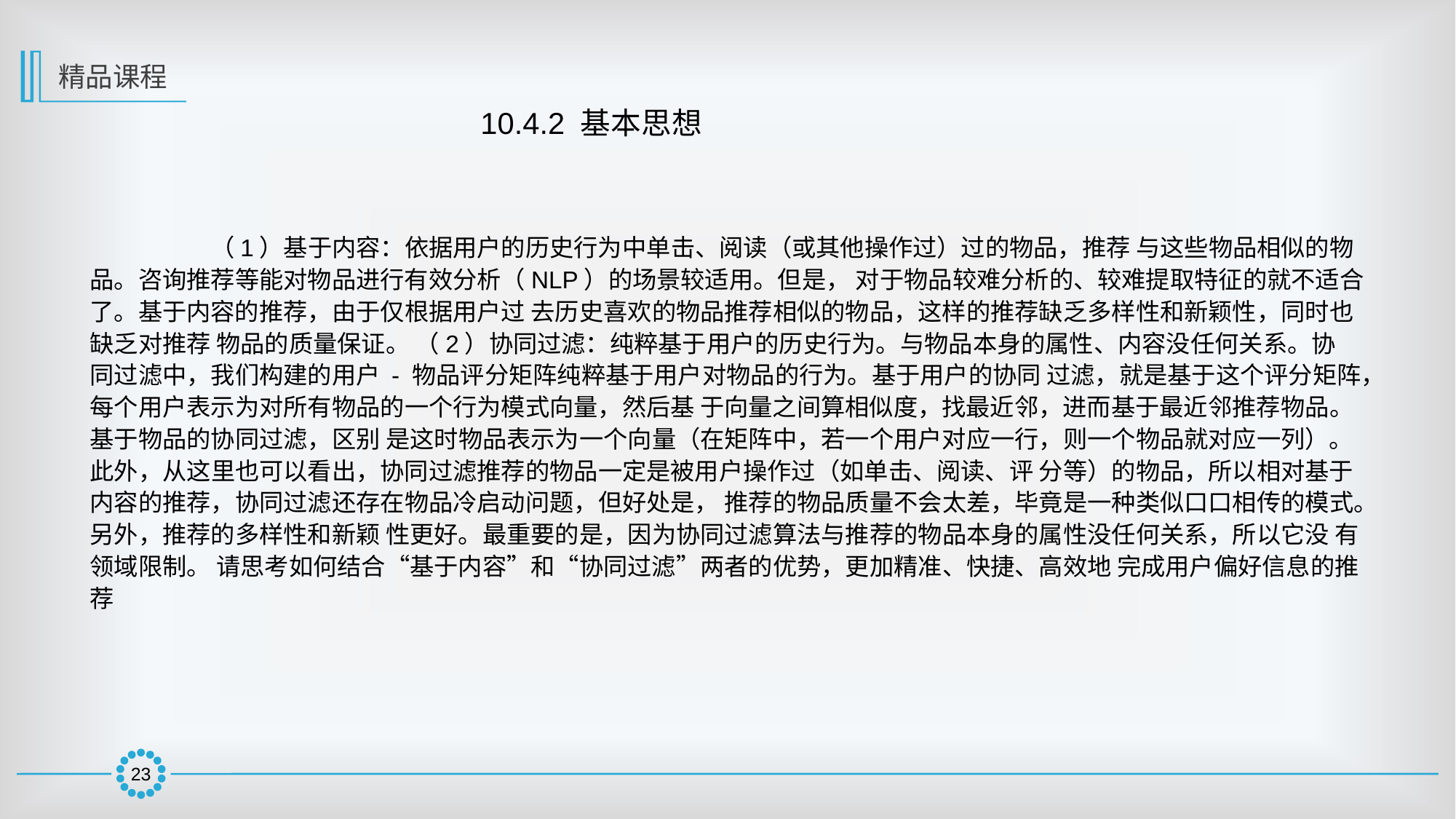

精品课程
10.4.2 基本思想
	 （1）基于内容：依据用户的历史行为中单击、阅读（或其他操作过）过的物品，推荐 与这些物品相似的物品。咨询推荐等能对物品进行有效分析（NLP）的场景较适用。但是， 对于物品较难分析的、较难提取特征的就不适合了。基于内容的推荐，由于仅根据用户过 去历史喜欢的物品推荐相似的物品，这样的推荐缺乏多样性和新颖性，同时也缺乏对推荐 物品的质量保证。 （2）协同过滤：纯粹基于用户的历史行为。与物品本身的属性、内容没任何关系。协 同过滤中，我们构建的用户 - 物品评分矩阵纯粹基于用户对物品的行为。基于用户的协同 过滤，就是基于这个评分矩阵，每个用户表示为对所有物品的一个行为模式向量，然后基 于向量之间算相似度，找最近邻，进而基于最近邻推荐物品。基于物品的协同过滤，区别 是这时物品表示为一个向量（在矩阵中，若一个用户对应一行，则一个物品就对应一列）。 此外，从这里也可以看出，协同过滤推荐的物品一定是被用户操作过（如单击、阅读、评 分等）的物品，所以相对基于内容的推荐，协同过滤还存在物品冷启动问题，但好处是， 推荐的物品质量不会太差，毕竟是一种类似口口相传的模式。另外，推荐的多样性和新颖 性更好。最重要的是，因为协同过滤算法与推荐的物品本身的属性没任何关系，所以它没 有领域限制。 请思考如何结合“基于内容”和“协同过滤”两者的优势，更加精准、快捷、高效地 完成用户偏好信息的推荐

23